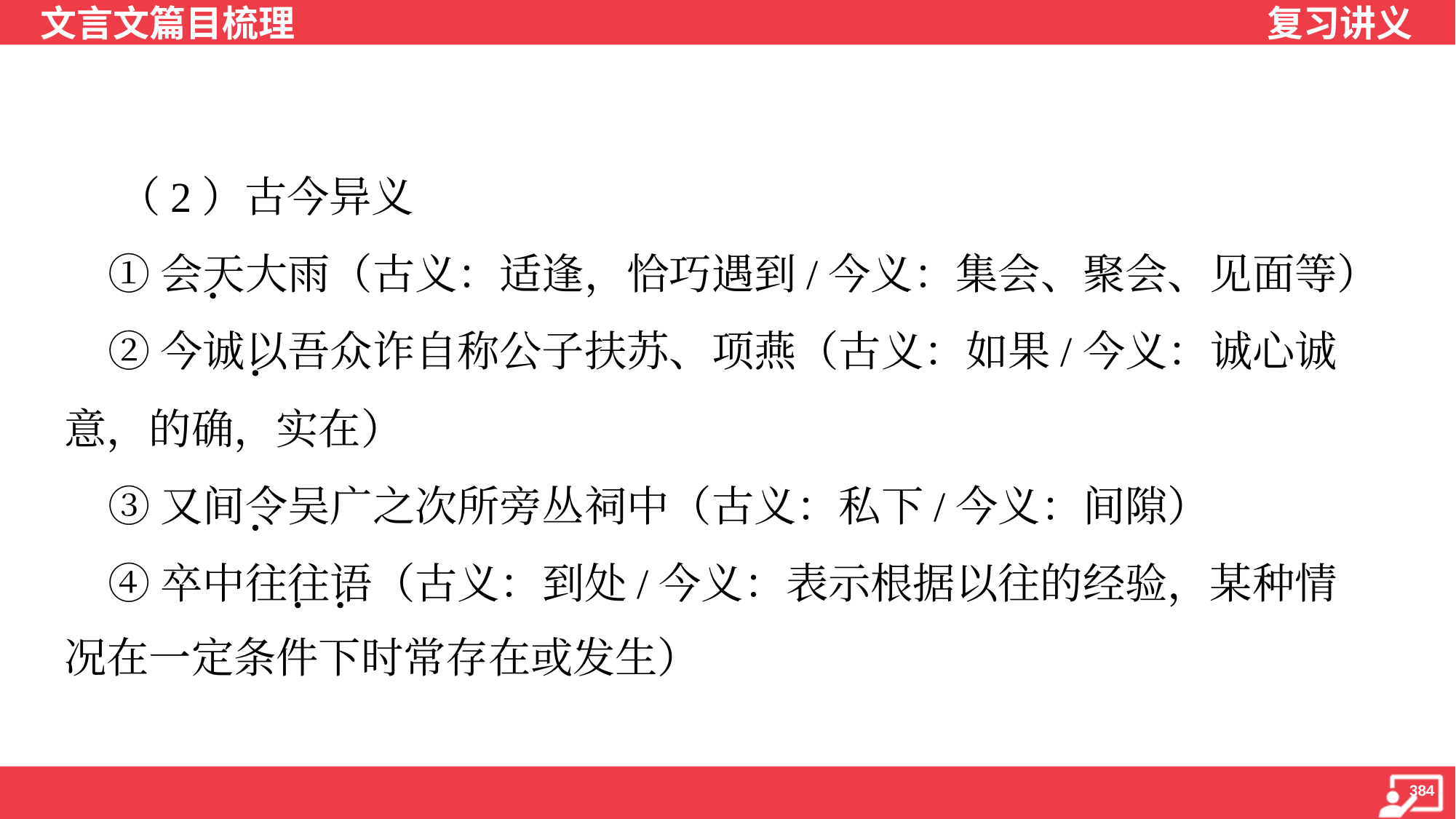

（2）古今异义
    ①会天大雨（古义：适逢，恰巧遇到/今义：集会、聚会、见面等）
    ②今诚以吾众诈自称公子扶苏、项燕（古义：如果/今义：诚心诚
意，的确，实在）
    ③又间令吴广之次所旁丛祠中（古义：私下/今义：间隙）
    ④卒中往往语（古义：到处/今义：表示根据以往的经验，某种情
况在一定条件下时常存在或发生）